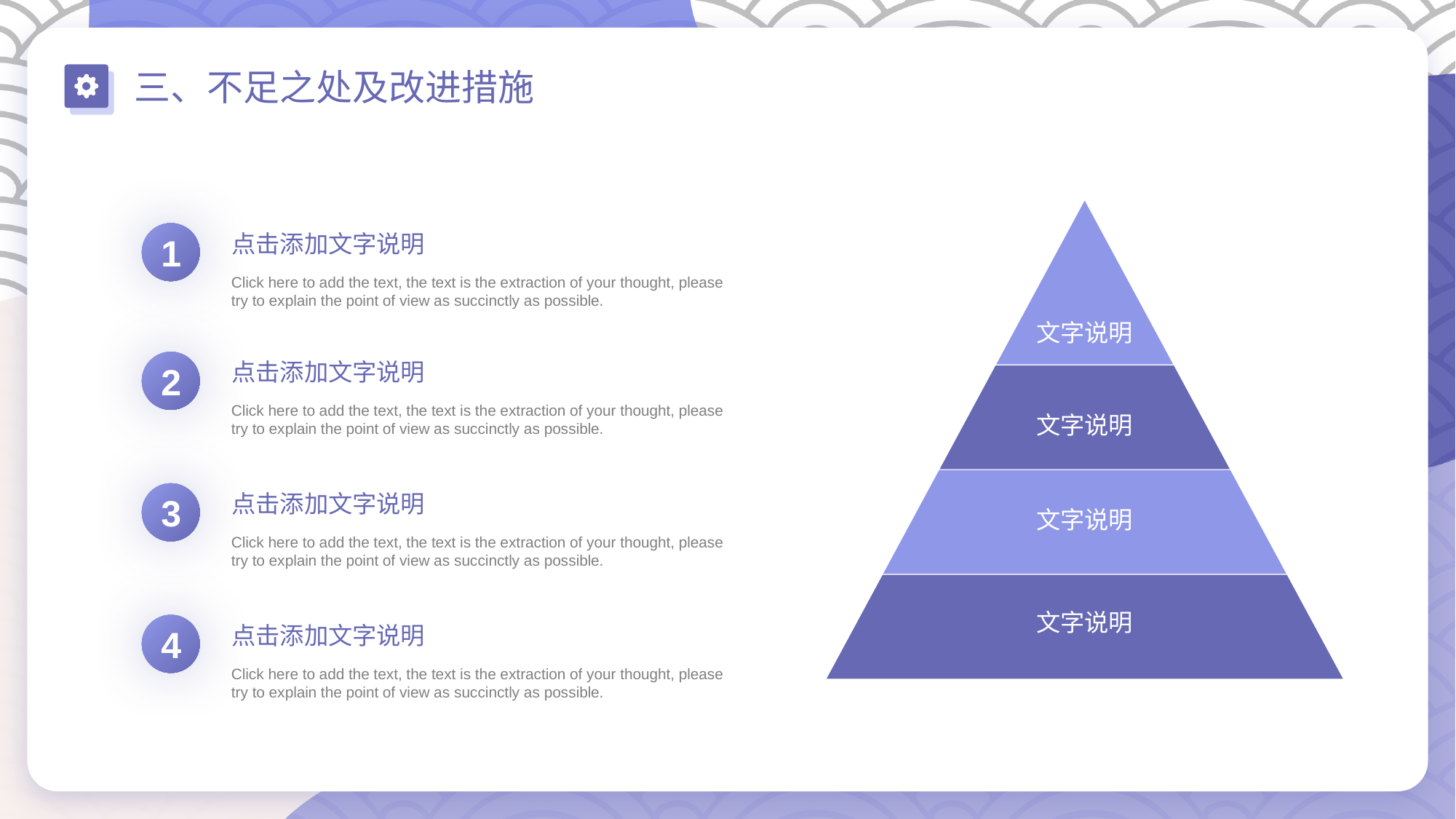

三、不足之处及改进措施

1
点击添加文字说明
Click here to add the text, the text is the extraction of your thought, please try to explain the point of view as succinctly as possible.
文字说明
2
点击添加文字说明
Click here to add the text, the text is the extraction of your thought, please try to explain the point of view as succinctly as possible.
文字说明
3
点击添加文字说明
文字说明
Click here to add the text, the text is the extraction of your thought, please try to explain the point of view as succinctly as possible.
文字说明
4
点击添加文字说明
Click here to add the text, the text is the extraction of your thought, please try to explain the point of view as succinctly as possible.